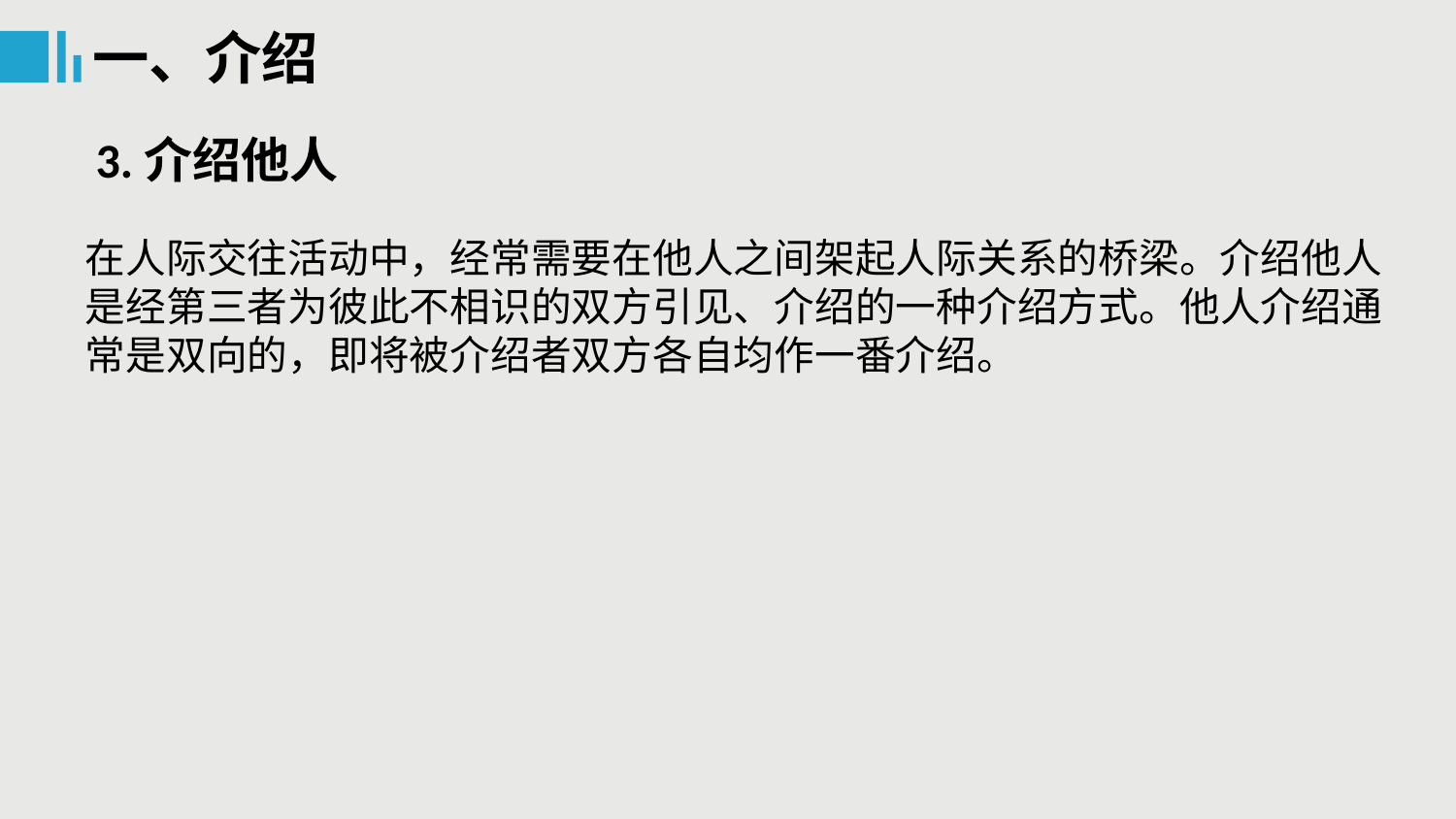

一、介绍

3.介绍他人
在人际交往活动中，经常需要在他人之间架起人际关系的桥梁。介绍他人是经第三者为彼此不相识的双方引见、介绍的一种介绍方式。他人介绍通常是双向的，即将被介绍者双方各自均作一番介绍。